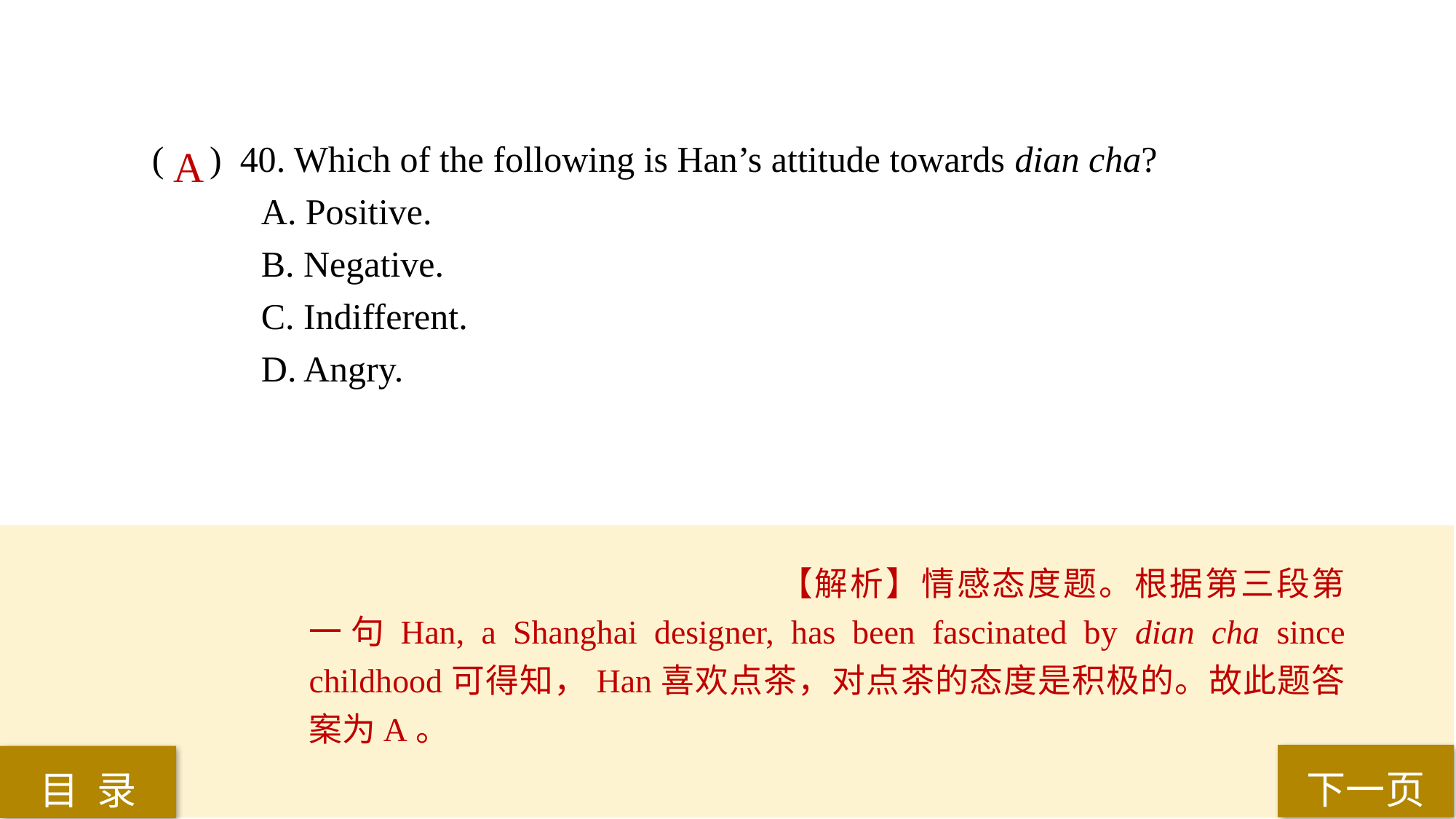

(     )  40. Which of the following is Han’s attitude towards dian cha?
A. Positive.
B. Negative.
C. Indifferent.
D. Angry.
A
【解析】情感态度题。根据第三段第一句Han, a Shanghai designer, has been fascinated by dian cha since childhood可得知，Han喜欢点茶，对点茶的态度是积极的。故此题答案为A。